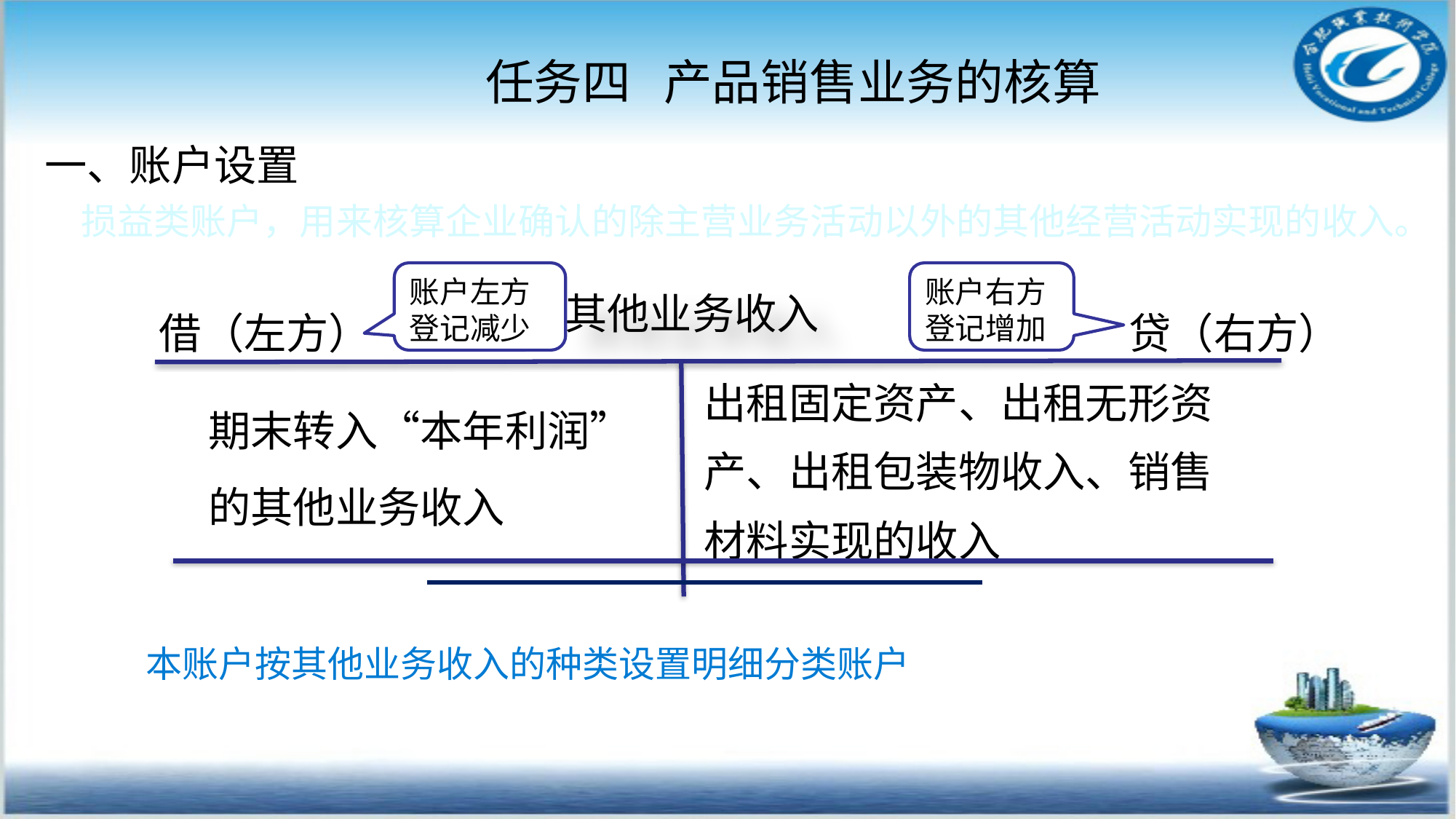

任务四   产品销售业务的核算
#
一、账户设置
损益类账户，用来核算企业确认的除主营业务活动以外的其他经营活动实现的收入。
账户左方登记减少
账户右方登记增加
其他业务收入
借（左方）
贷（右方）
出租固定资产、出租无形资产、出租包装物收入、销售材料实现的收入
期末转入“本年利润”的其他业务收入
本账户按其他业务收入的种类设置明细分类账户